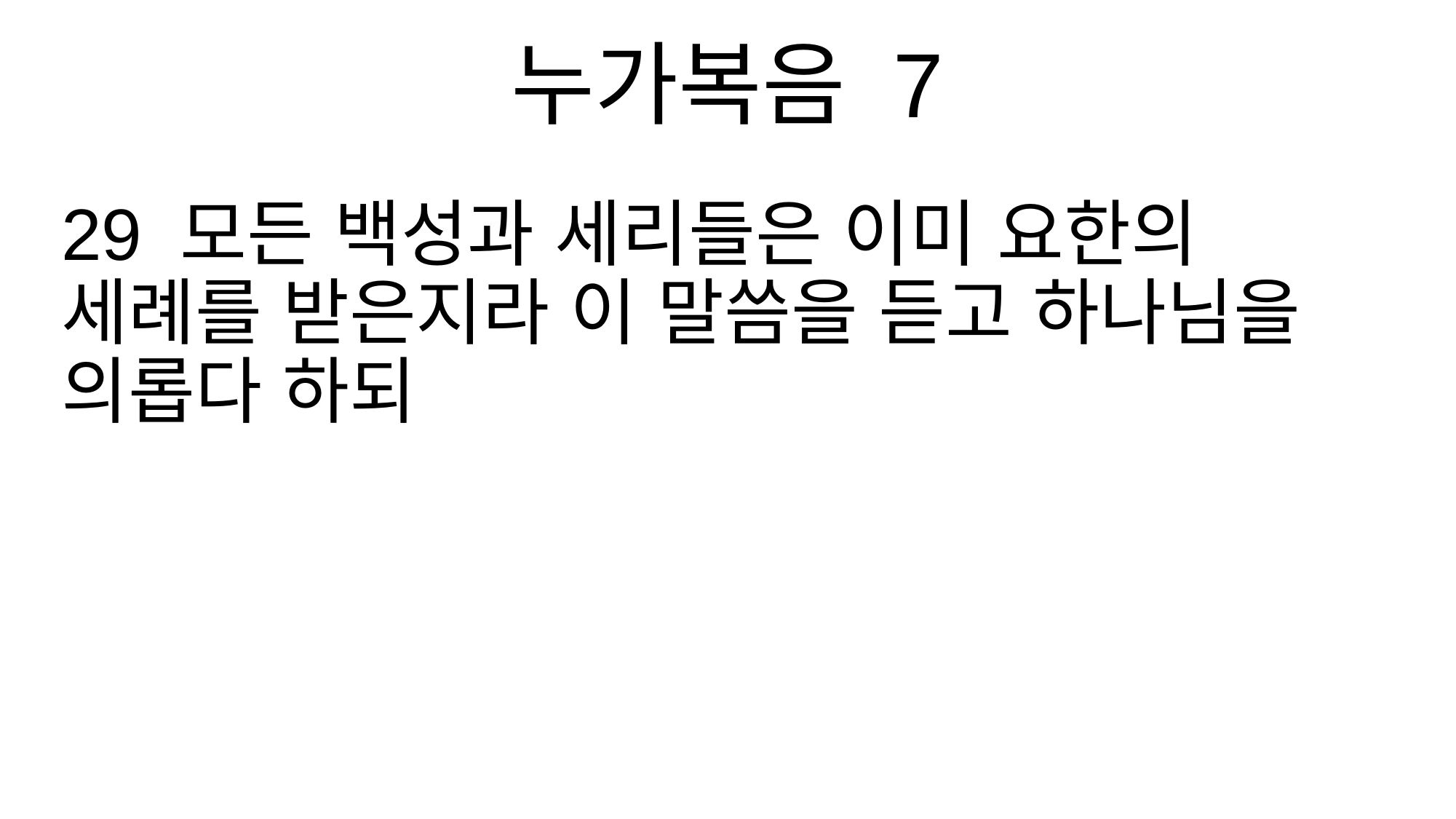

누가복음 7
29 모든 백성과 세리들은 이미 요한의 세례를 받은지라 이 말씀을 듣고 하나님을 의롭다 하되